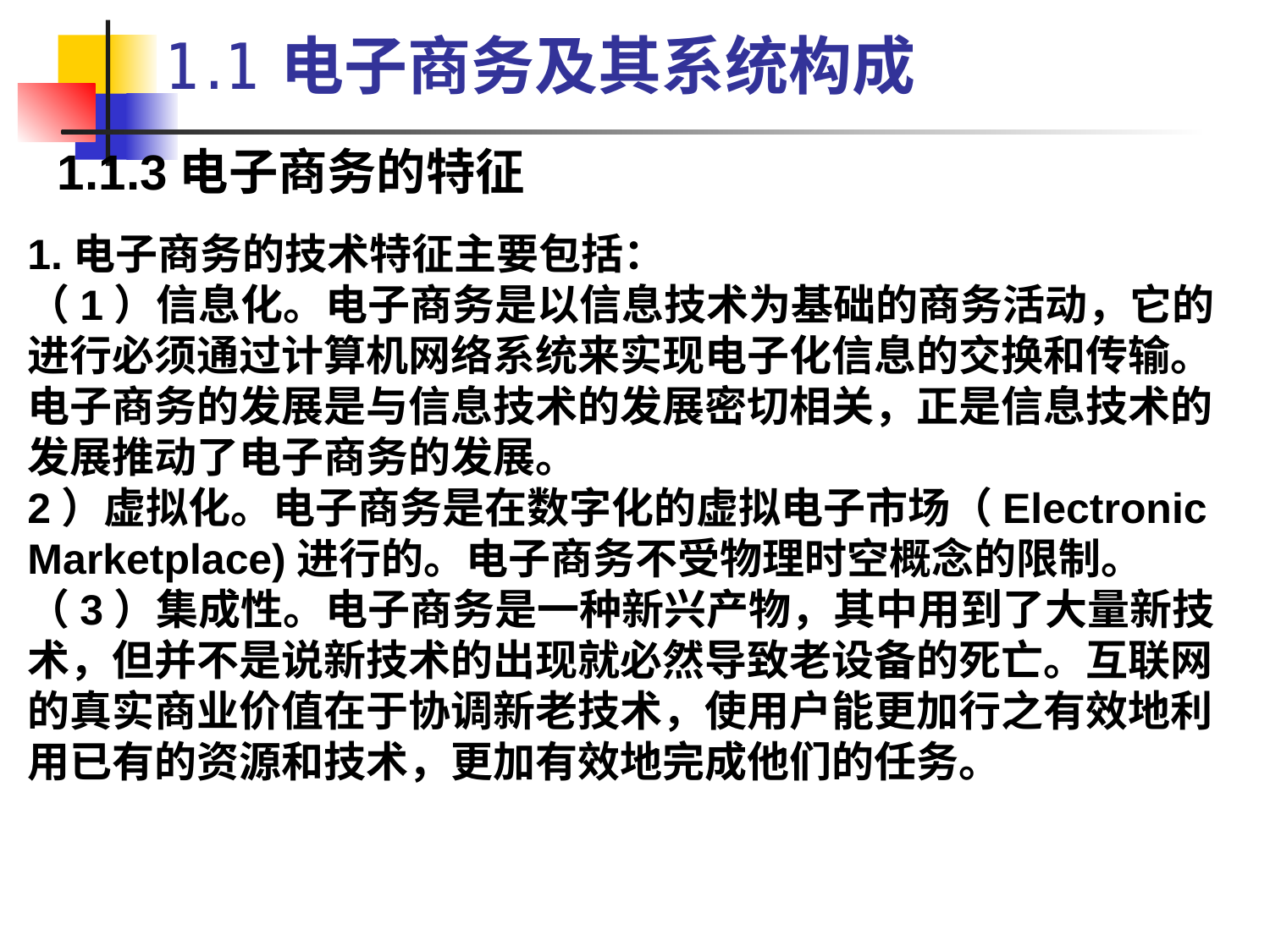

1.1电子商务及其系统构成
1.1.3电子商务的特征
1.电子商务的技术特征主要包括：
（1）信息化。电子商务是以信息技术为基础的商务活动，它的进行必须通过计算机网络系统来实现电子化信息的交换和传输。电子商务的发展是与信息技术的发展密切相关，正是信息技术的发展推动了电子商务的发展。
2）虚拟化。电子商务是在数字化的虚拟电子市场（Electronic Marketplace)进行的。电子商务不受物理时空概念的限制。
（3）集成性。电子商务是一种新兴产物，其中用到了大量新技术，但并不是说新技术的出现就必然导致老设备的死亡。互联网的真实商业价值在于协调新老技术，使用户能更加行之有效地利用已有的资源和技术，更加有效地完成他们的任务。